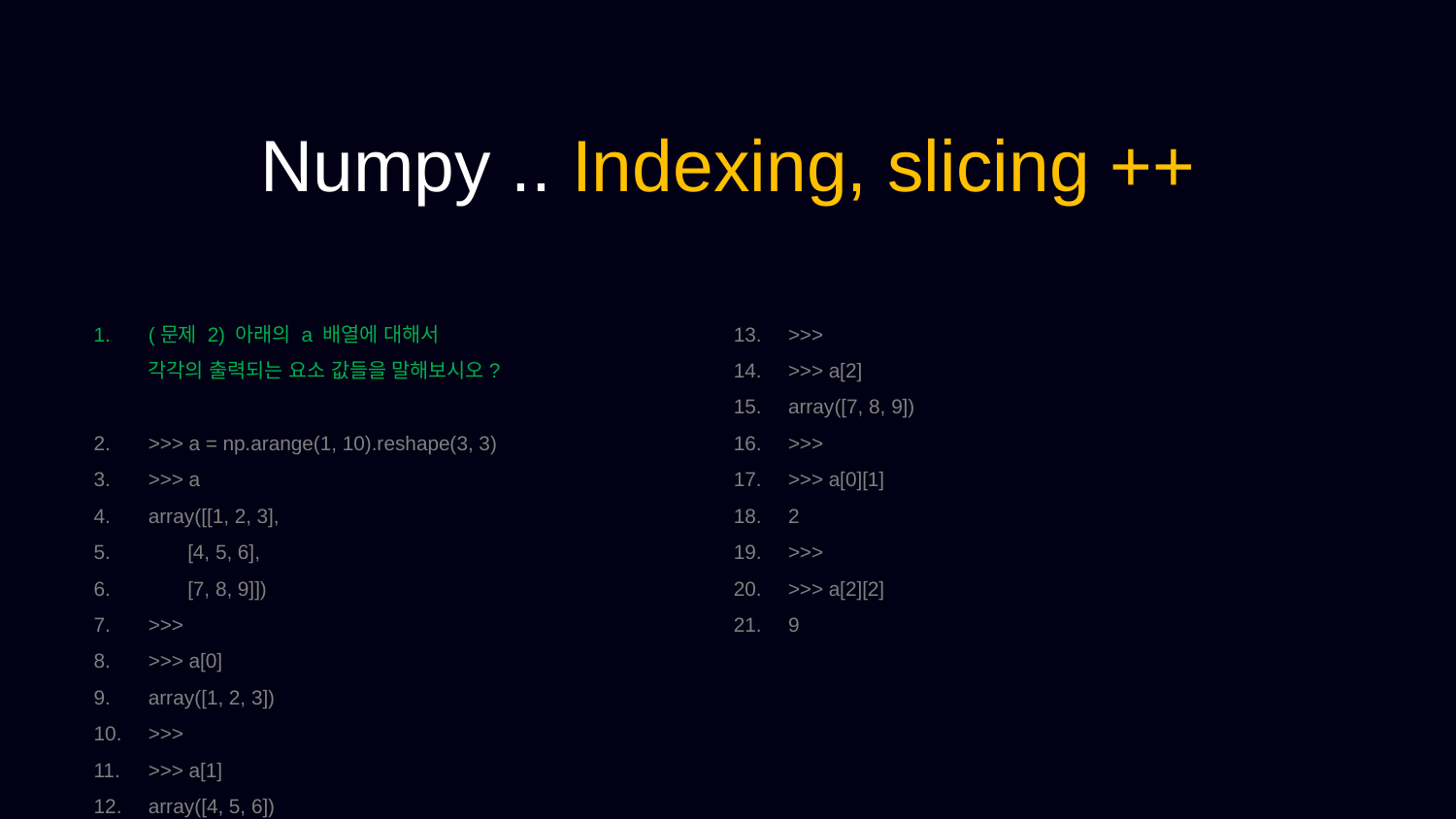

Numpy .. Indexing, slicing ++
(문제 2) 아래의 a 배열에 대해서
각각의 출력되는 요소 값들을 말해보시오?

>>> a = np.arange(1, 10).reshape(3, 3)
>>> a
array([[1, 2, 3],
       [4, 5, 6],
       [7, 8, 9]])
>>>
>>> a[0]
array([1, 2, 3])
>>>
>>> a[1]
array([4, 5, 6])
>>>
>>> a[2]
array([7, 8, 9])
>>>
>>> a[0][1]
2
>>>
>>> a[2][2]
9